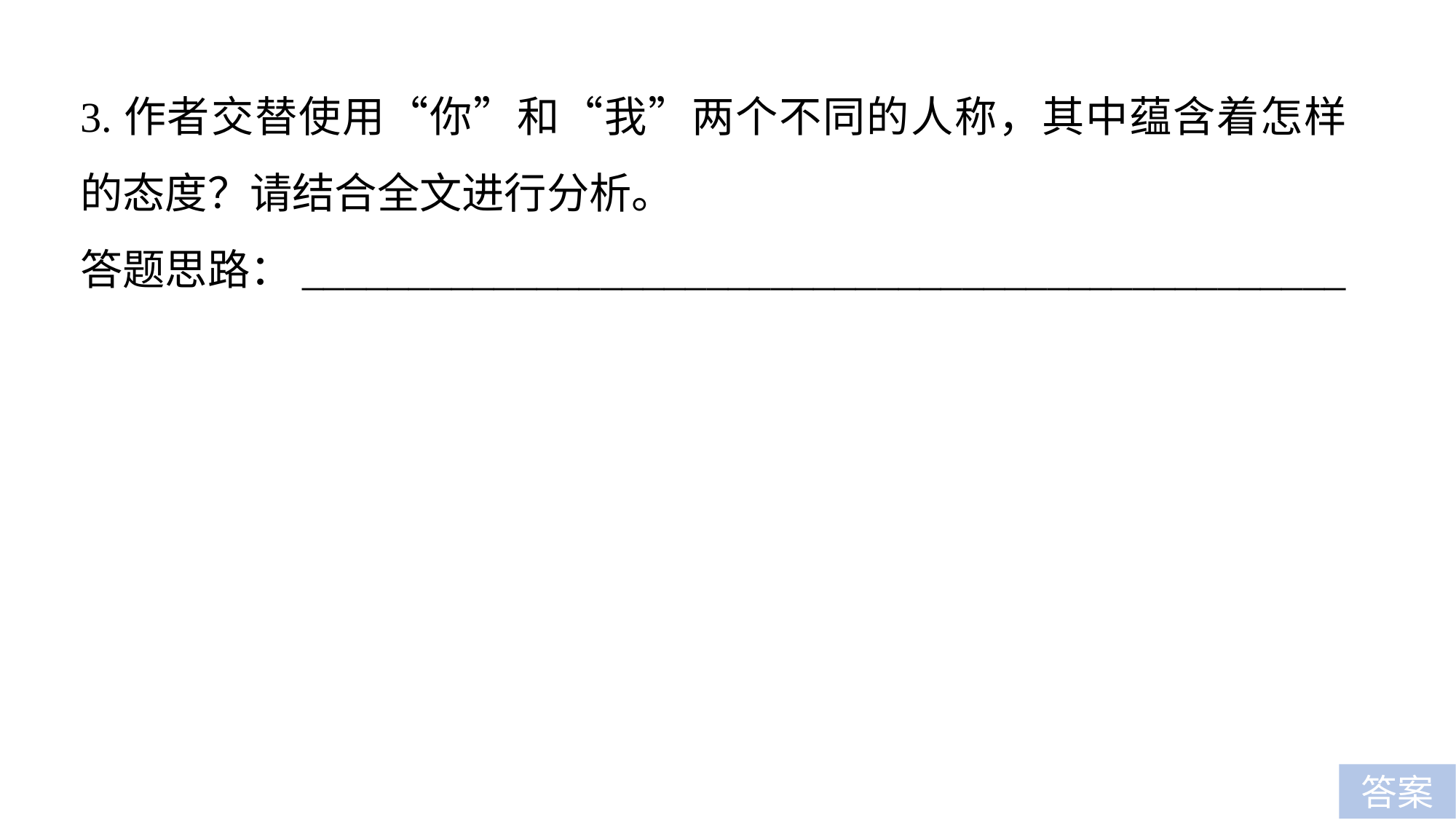

3.作者交替使用“你”和“我”两个不同的人称，其中蕴含着怎样的态度？请结合全文进行分析。
答题思路：_________________________________________________
答案